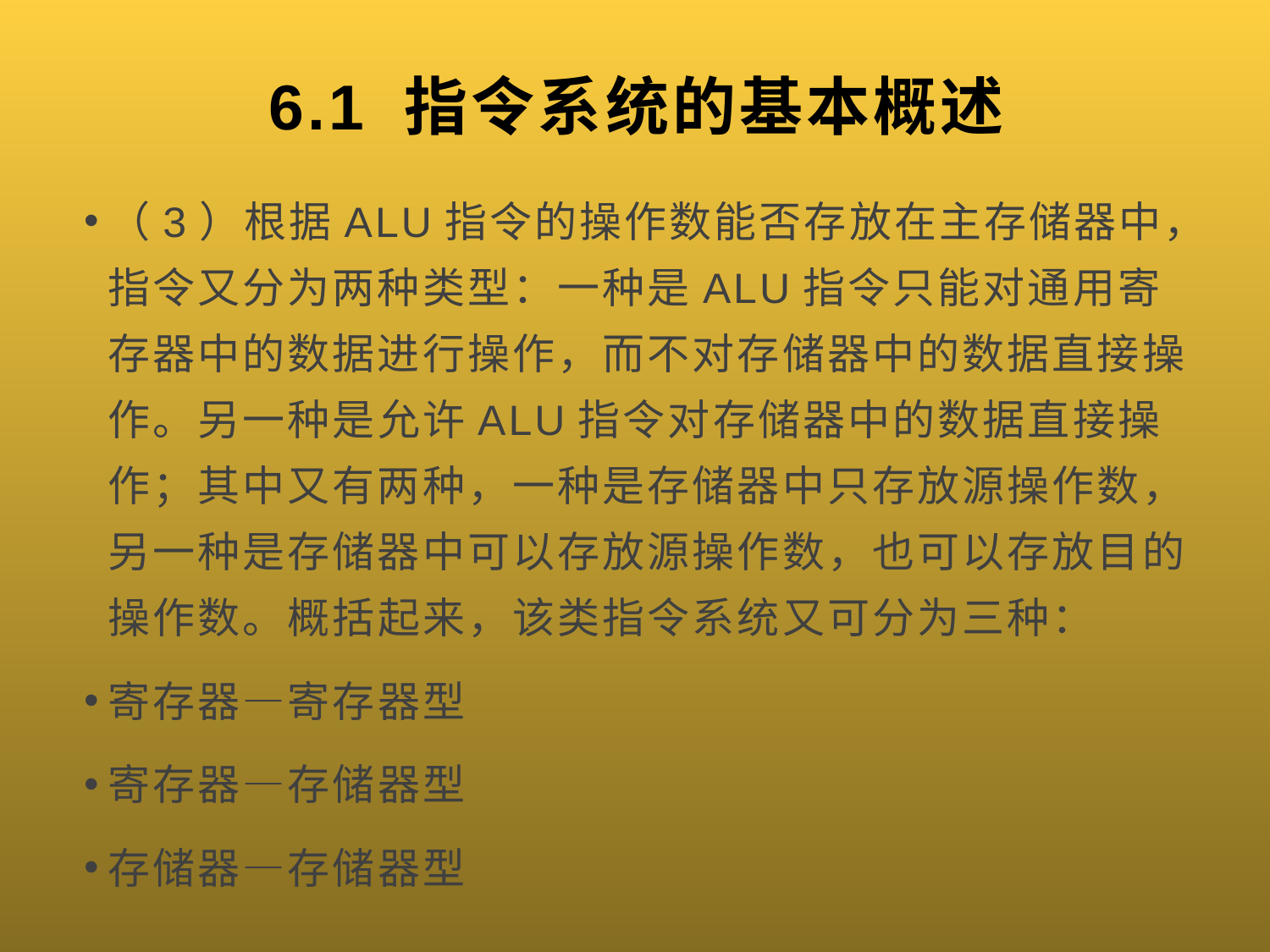

# 6.1 指令系统的基本概述
（3）根据ALU指令的操作数能否存放在主存储器中，指令又分为两种类型：一种是ALU指令只能对通用寄存器中的数据进行操作，而不对存储器中的数据直接操作。另一种是允许ALU指令对存储器中的数据直接操作；其中又有两种，一种是存储器中只存放源操作数，另一种是存储器中可以存放源操作数，也可以存放目的操作数。概括起来，该类指令系统又可分为三种：
寄存器—寄存器型
寄存器—存储器型
存储器—存储器型